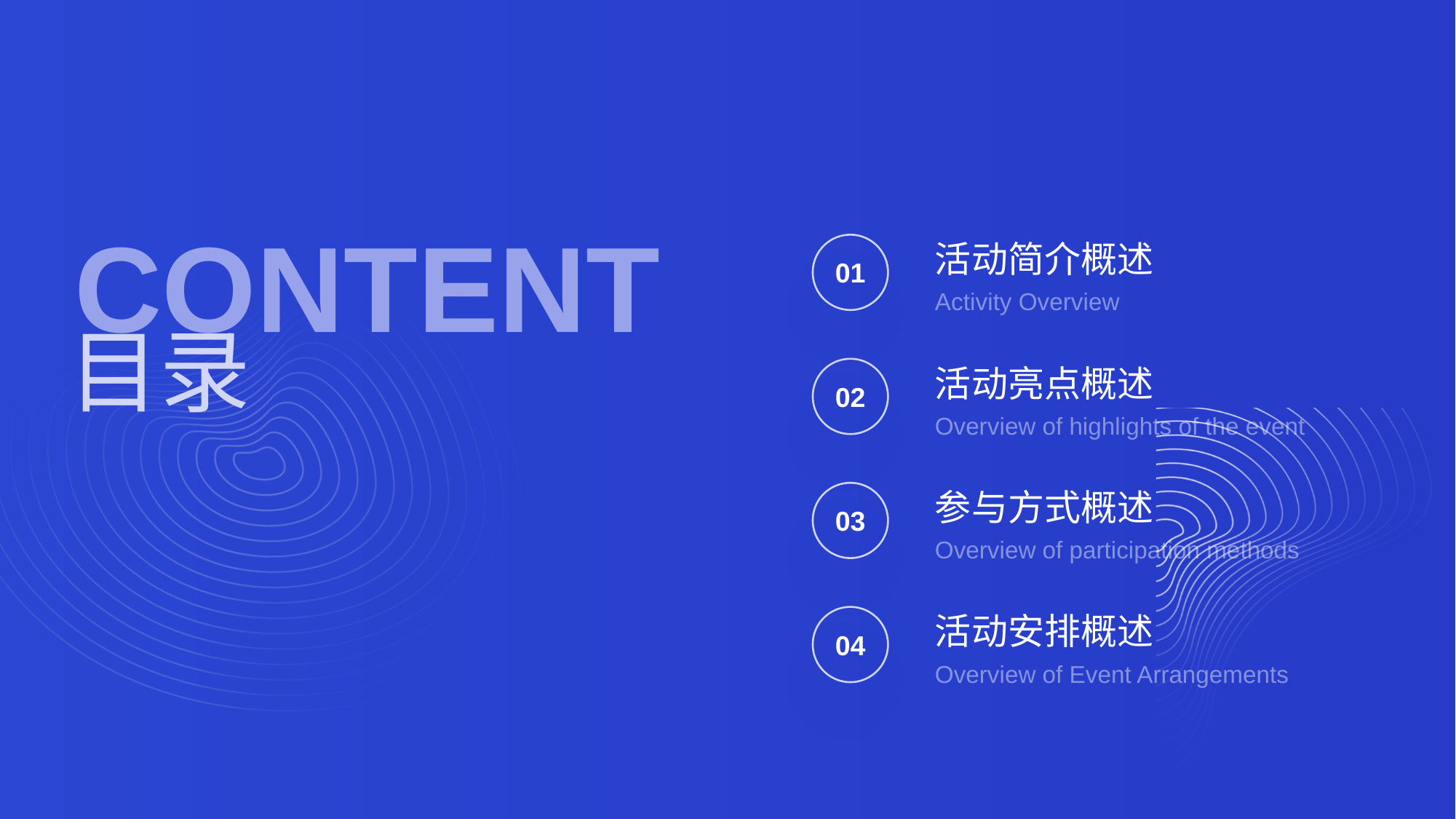

content
活动简介概述
01
Activity Overview
目录
活动亮点概述
02
Overview of highlights of the event
参与方式概述
03
Overview of participation methods
活动安排概述
04
Overview of Event Arrangements